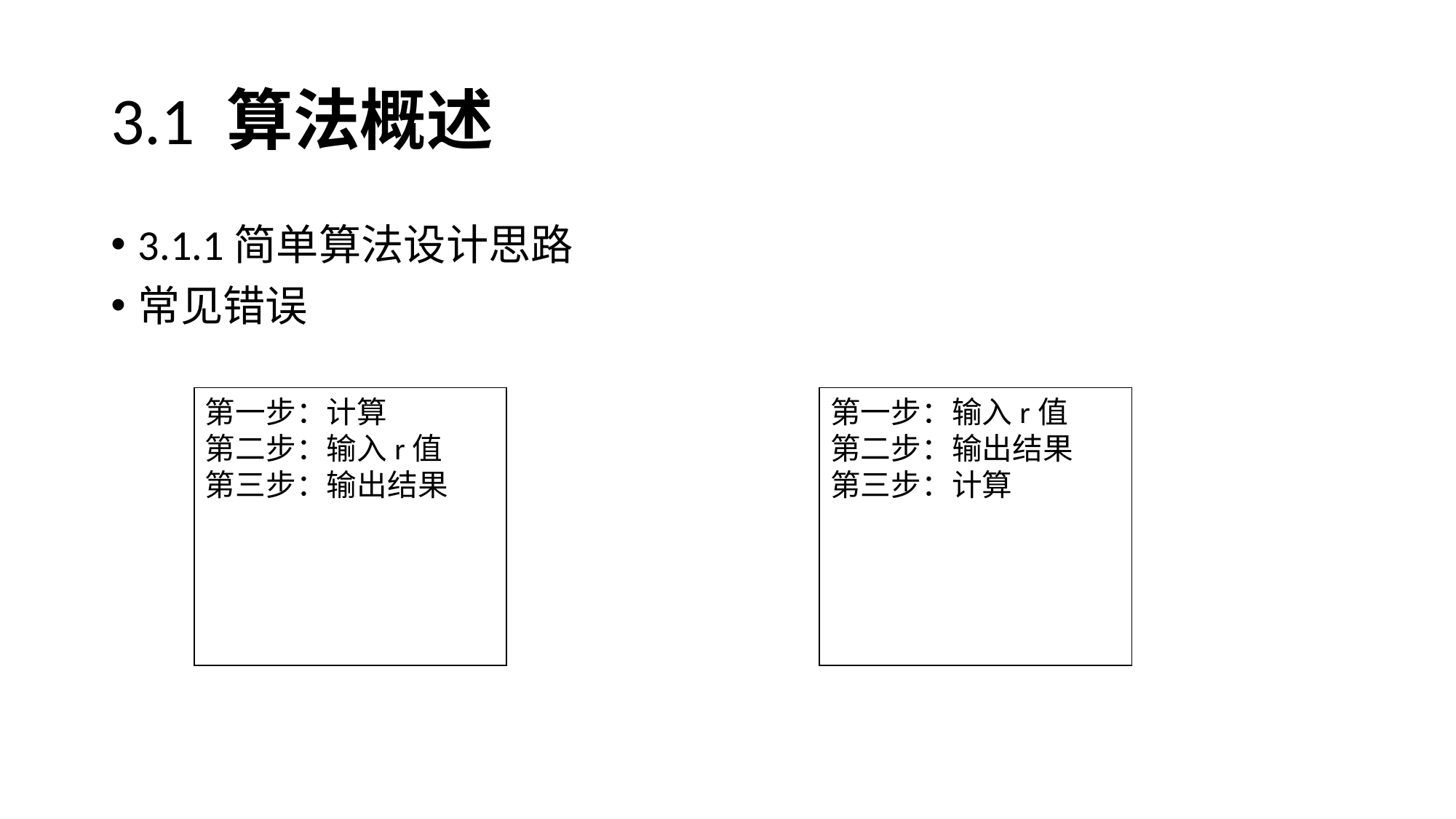

# 3.1 算法概述
3.1.1简单算法设计思路
常见错误

第一步：计算
第二步：输入r值
第三步：输出结果
第一步：输入r值
第二步：输出结果
第三步：计算